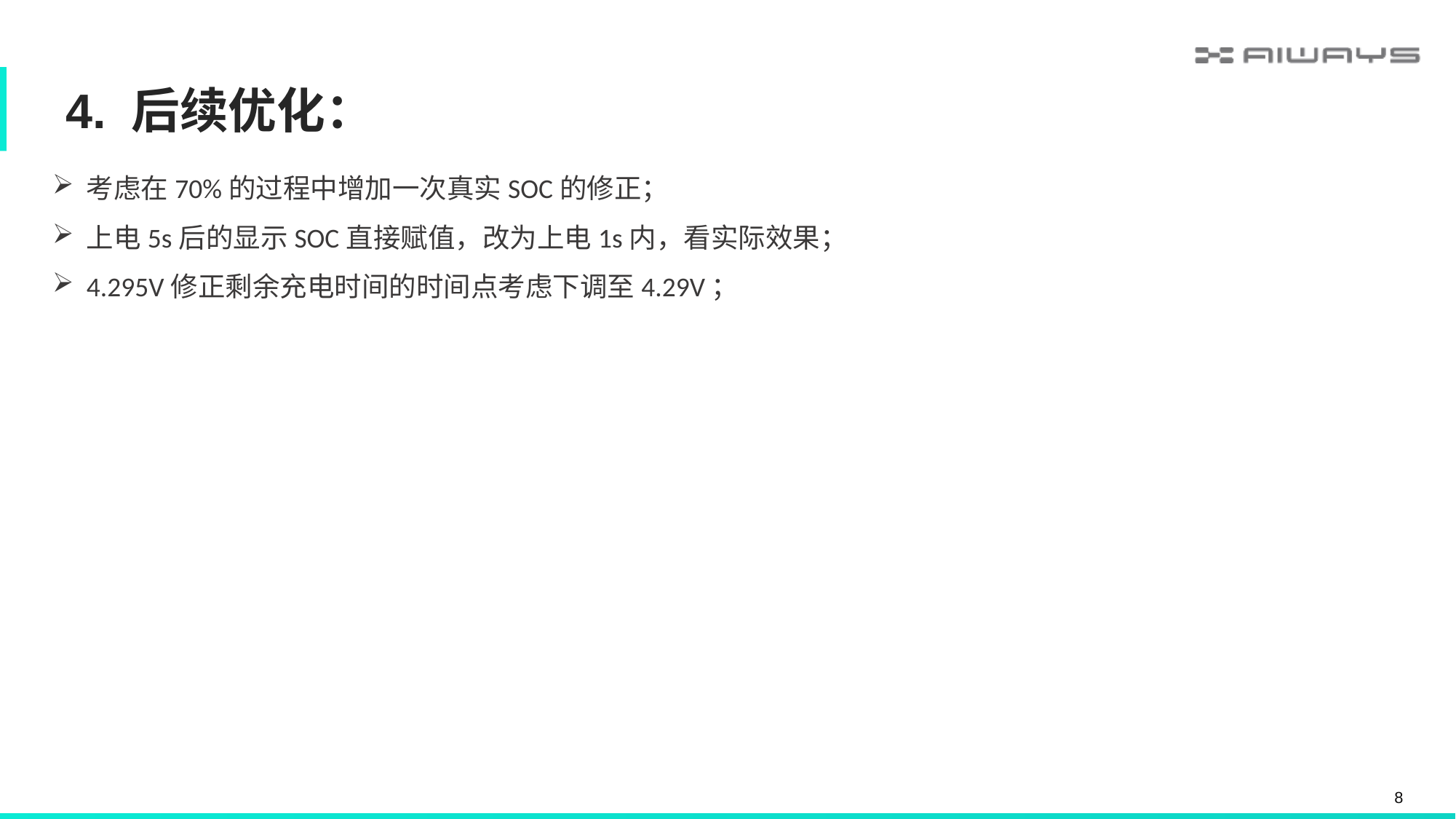

# 4. 后续优化：
考虑在70%的过程中增加一次真实SOC的修正；
上电5s后的显示SOC直接赋值，改为上电1s内，看实际效果；
4.295V修正剩余充电时间的时间点考虑下调至4.29V；